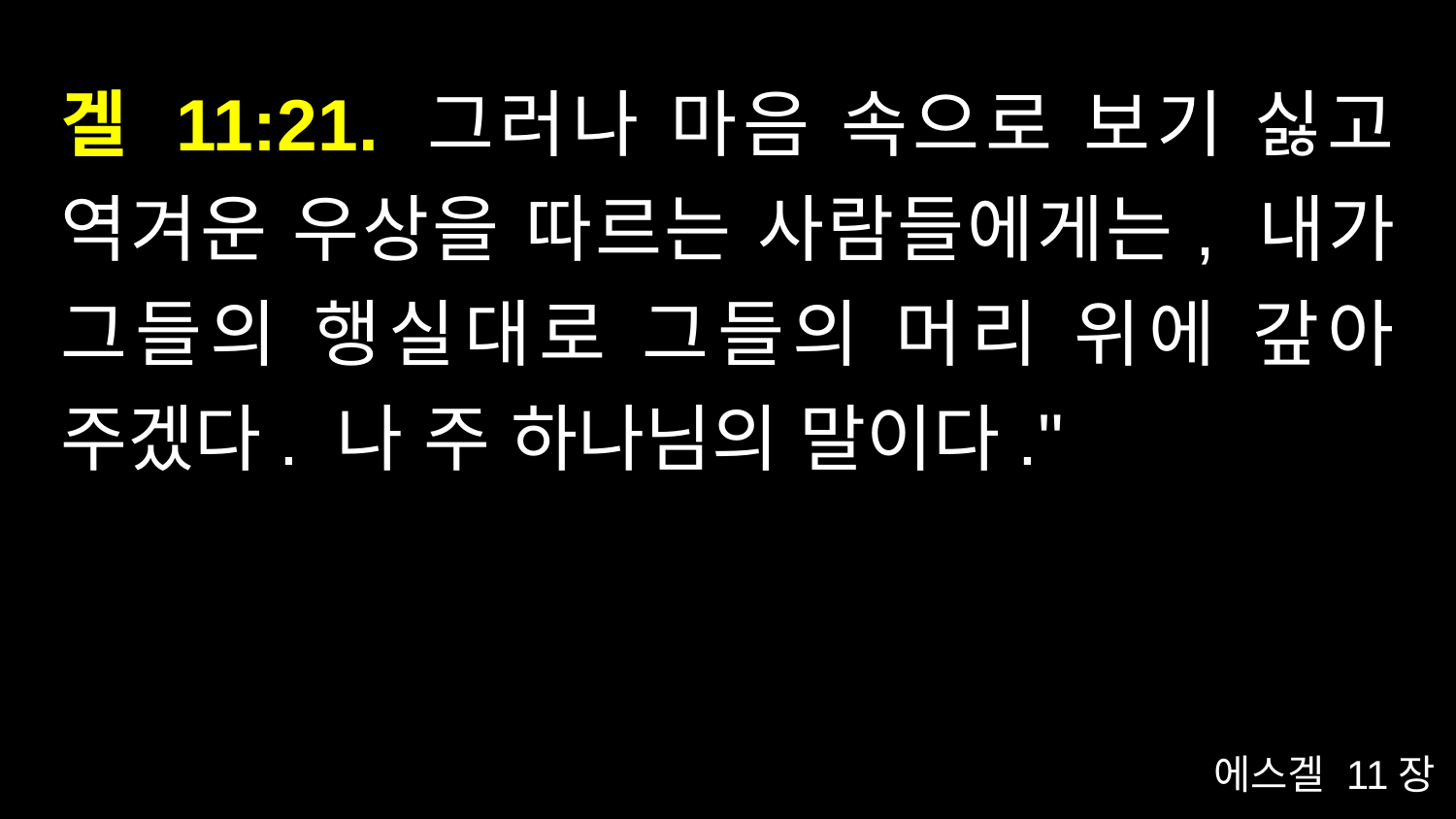

# 겔 11:21. 그러나 마음 속으로 보기 싫고 역겨운 우상을 따르는 사람들에게는, 내가 그들의 행실대로 그들의 머리 위에 갚아 주겠다. 나 주 하나님의 말이다."
에스겔 11장